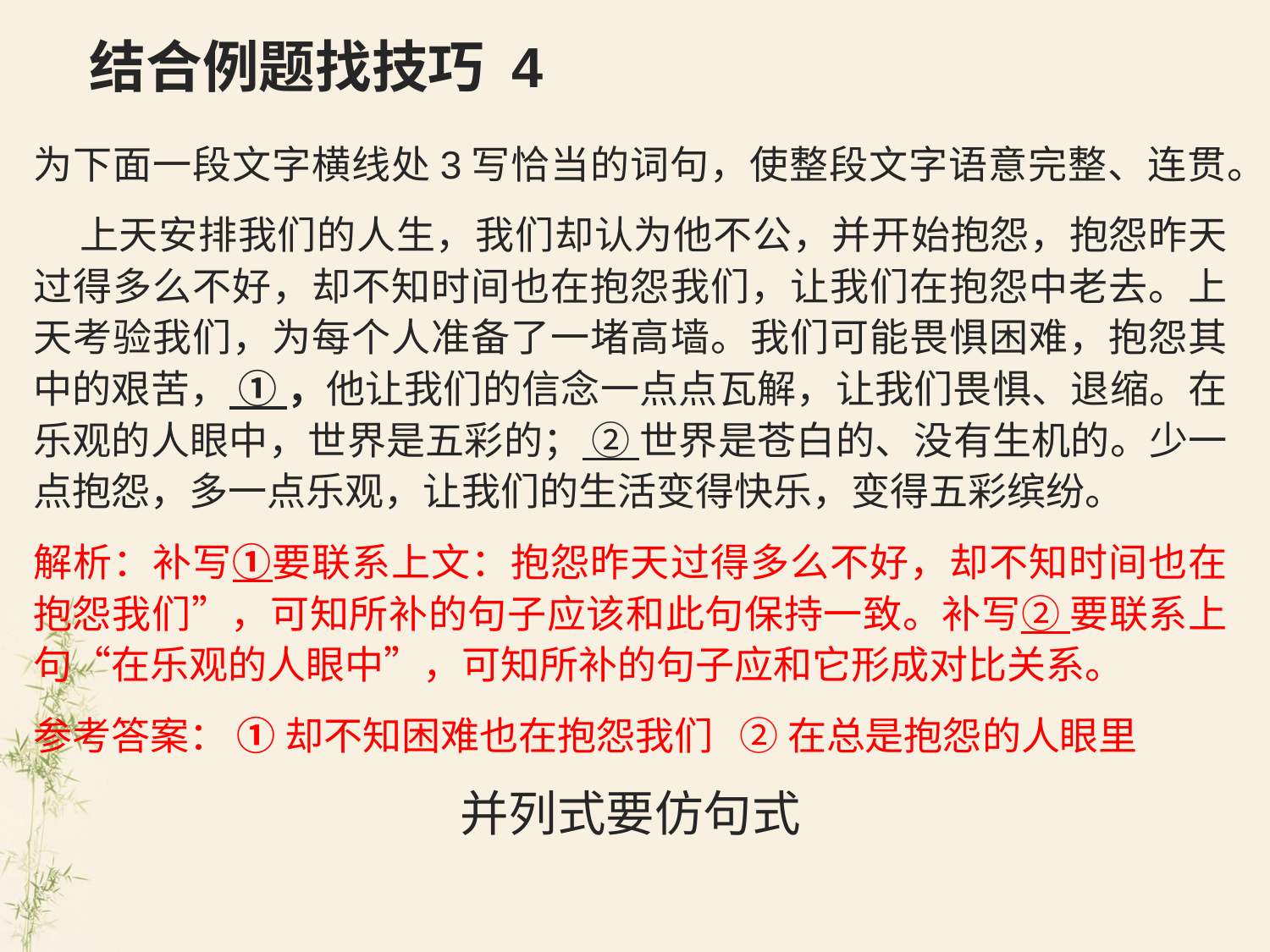

# 结合例题找技巧 4
为下面一段文字横线处3写恰当的词句，使整段文字语意完整、连贯。
    上天安排我们的人生，我们却认为他不公，并开始抱怨，抱怨昨天过得多么不好，却不知时间也在抱怨我们，让我们在抱怨中老去。上天考验我们，为每个人准备了一堵高墙。我们可能畏惧困难，抱怨其中的艰苦， ① ，他让我们的信念一点点瓦解，让我们畏惧、退缩。在乐观的人眼中，世界是五彩的； ② 世界是苍白的、没有生机的。少一点抱怨，多一点乐观，让我们的生活变得快乐，变得五彩缤纷。
解析：补写①要联系上文：抱怨昨天过得多么不好，却不知时间也在抱怨我们”，可知所补的句子应该和此句保持一致。补写② 要联系上句“在乐观的人眼中”，可知所补的句子应和它形成对比关系。
参考答案： ① 却不知困难也在抱怨我们   ② 在总是抱怨的人眼里
并列式要仿句式